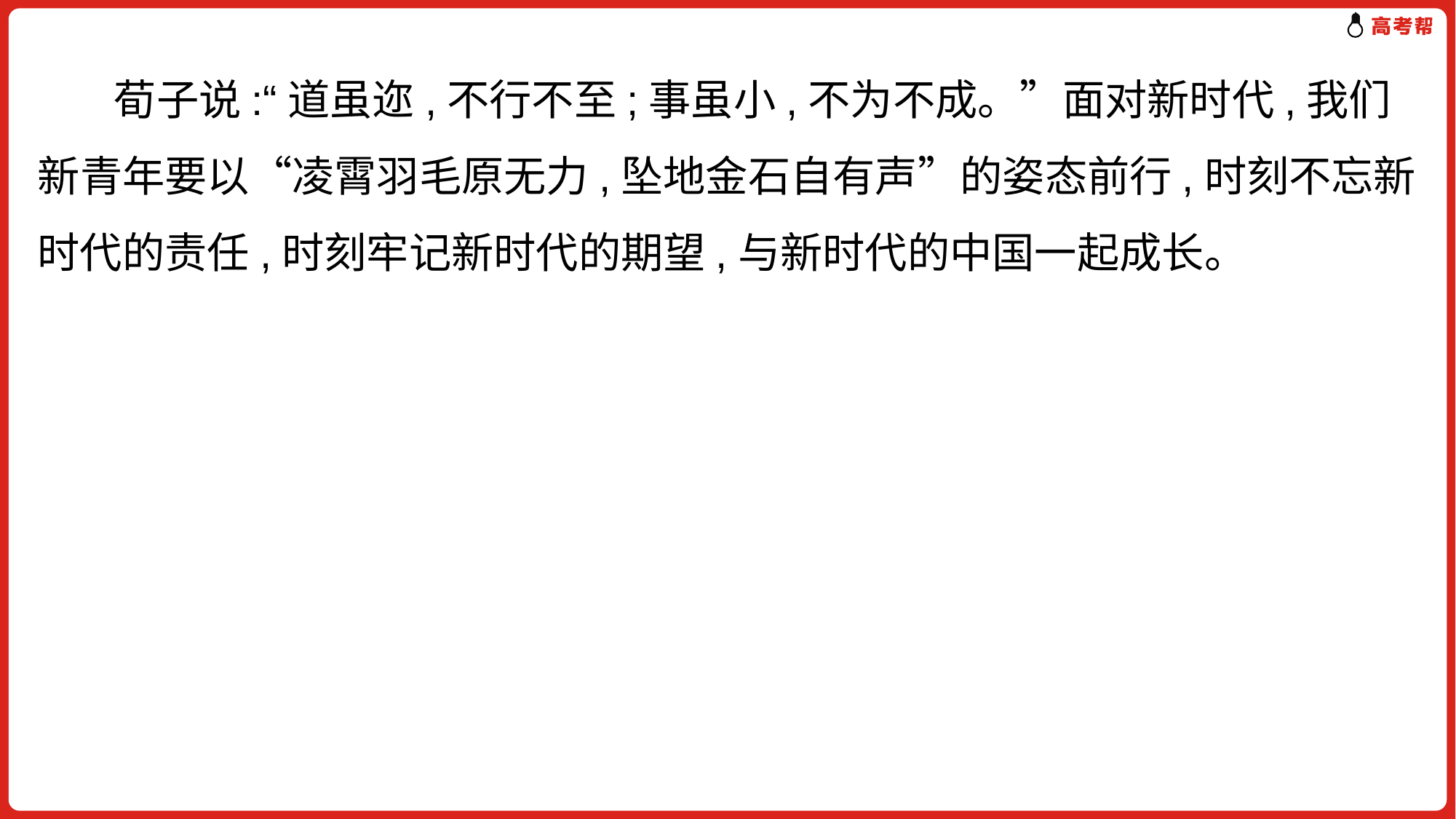

荀子说:“道虽迩,不行不至;事虽小,不为不成。”面对新时代,我们新青年要以“凌霄羽毛原无力,坠地金石自有声”的姿态前行,时刻不忘新时代的责任,时刻牢记新时代的期望,与新时代的中国一起成长。